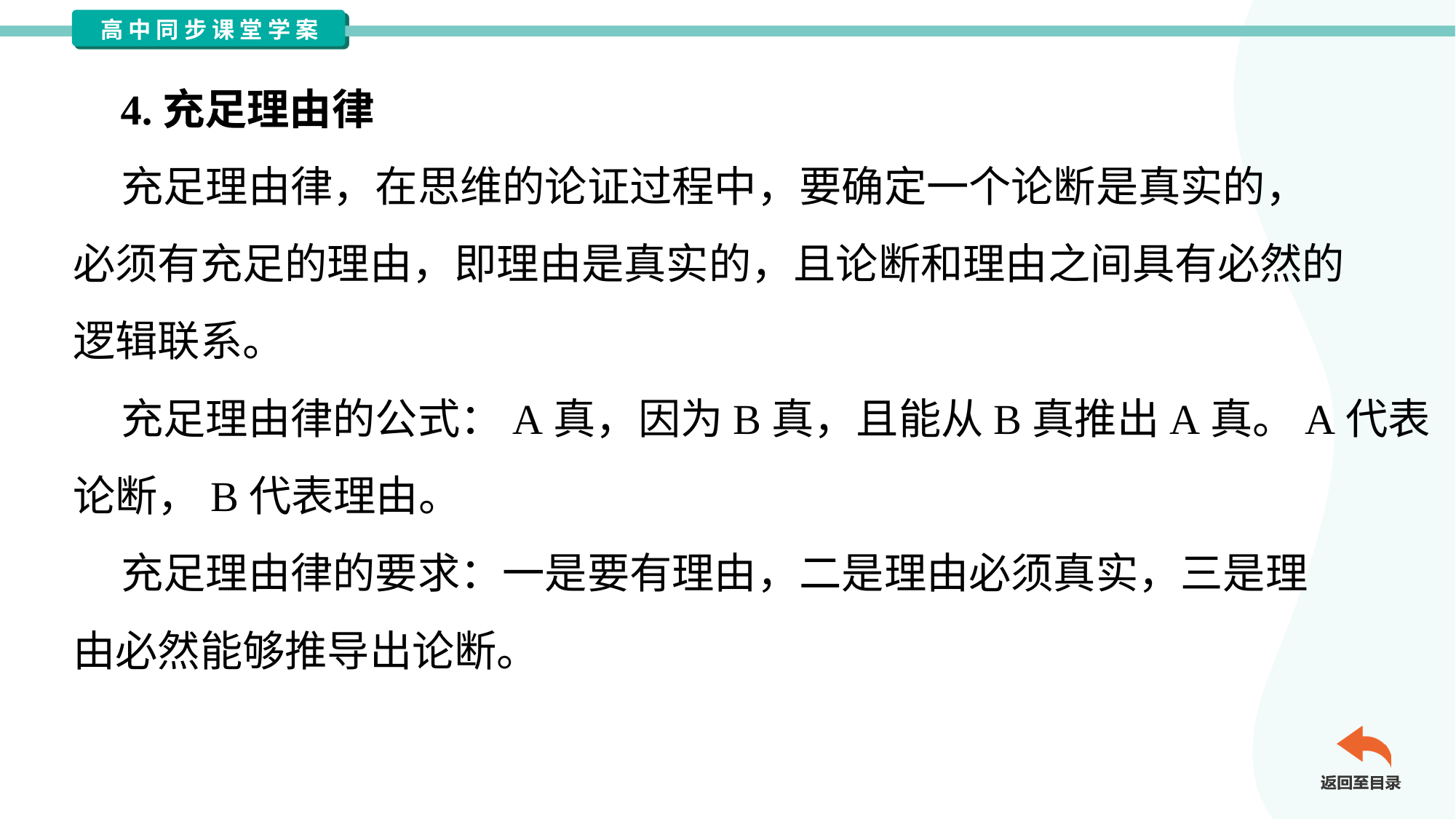

4.充足理由律
    充足理由律，在思维的论证过程中，要确定一个论断是真实的，
必须有充足的理由，即理由是真实的，且论断和理由之间具有必然的
逻辑联系。
    充足理由律的公式：A真，因为B真，且能从B真推出A真。A代表
论断，B代表理由。
    充足理由律的要求：一是要有理由，二是理由必须真实，三是理
由必然能够推导出论断。